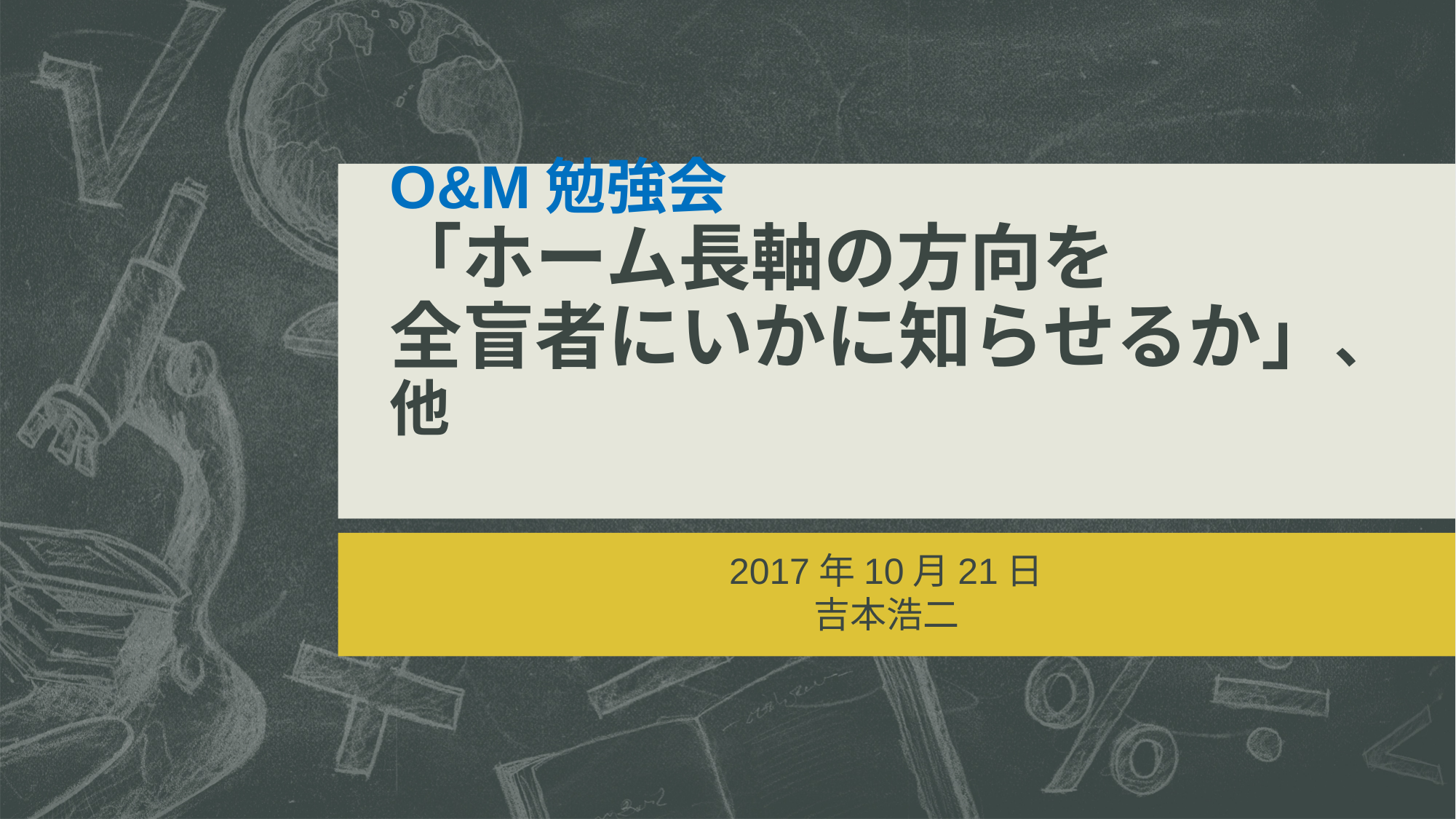

# O&M勉強会 「ホーム長軸の方向を 全盲者にいかに知らせるか」、他
2017年10月21日
吉本浩二